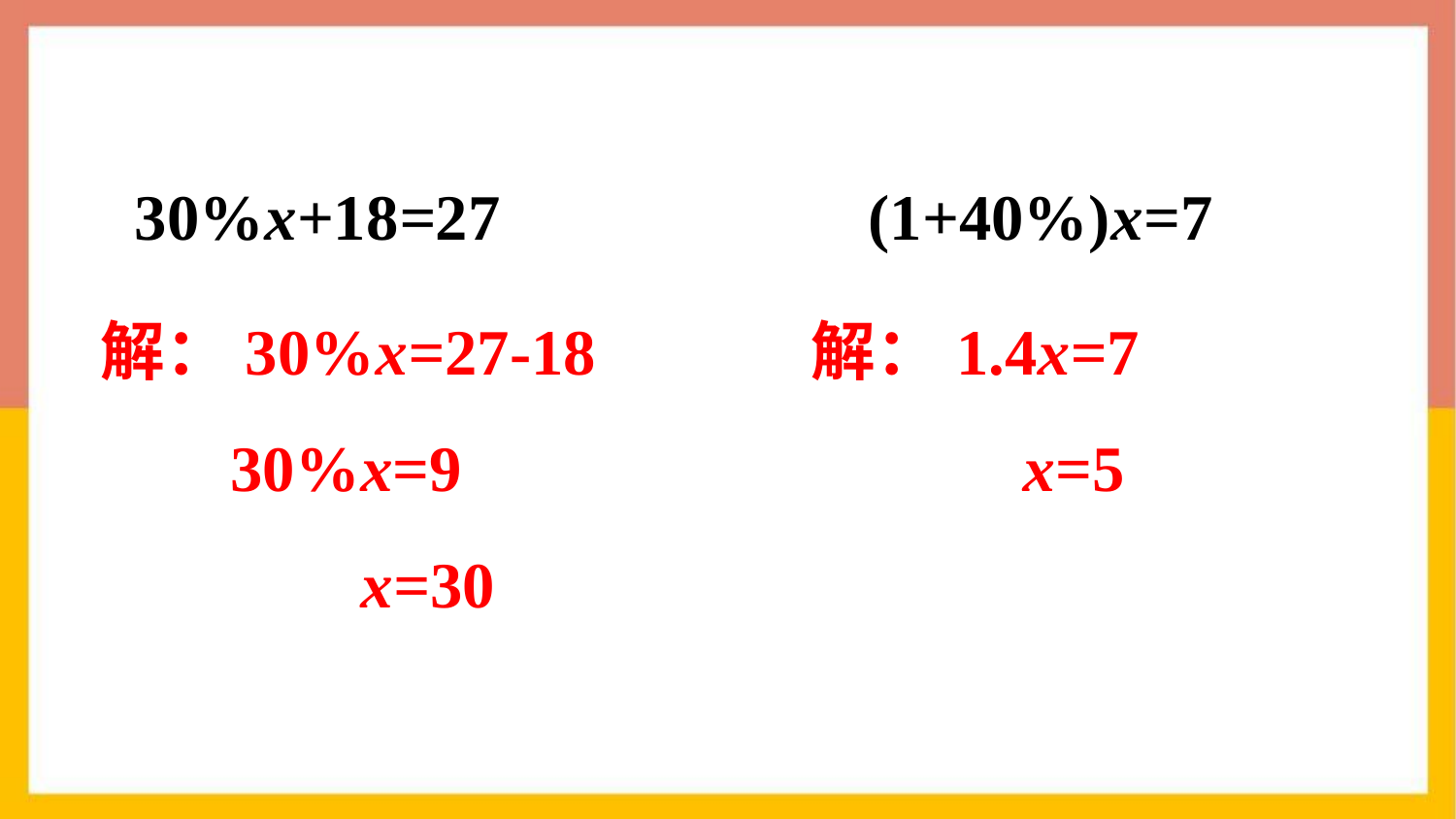

30%x+18=27
(1+40%)x=7
解：30%x=27-18
        30%x=9
                x=30
解：1.4x=7
             x=5